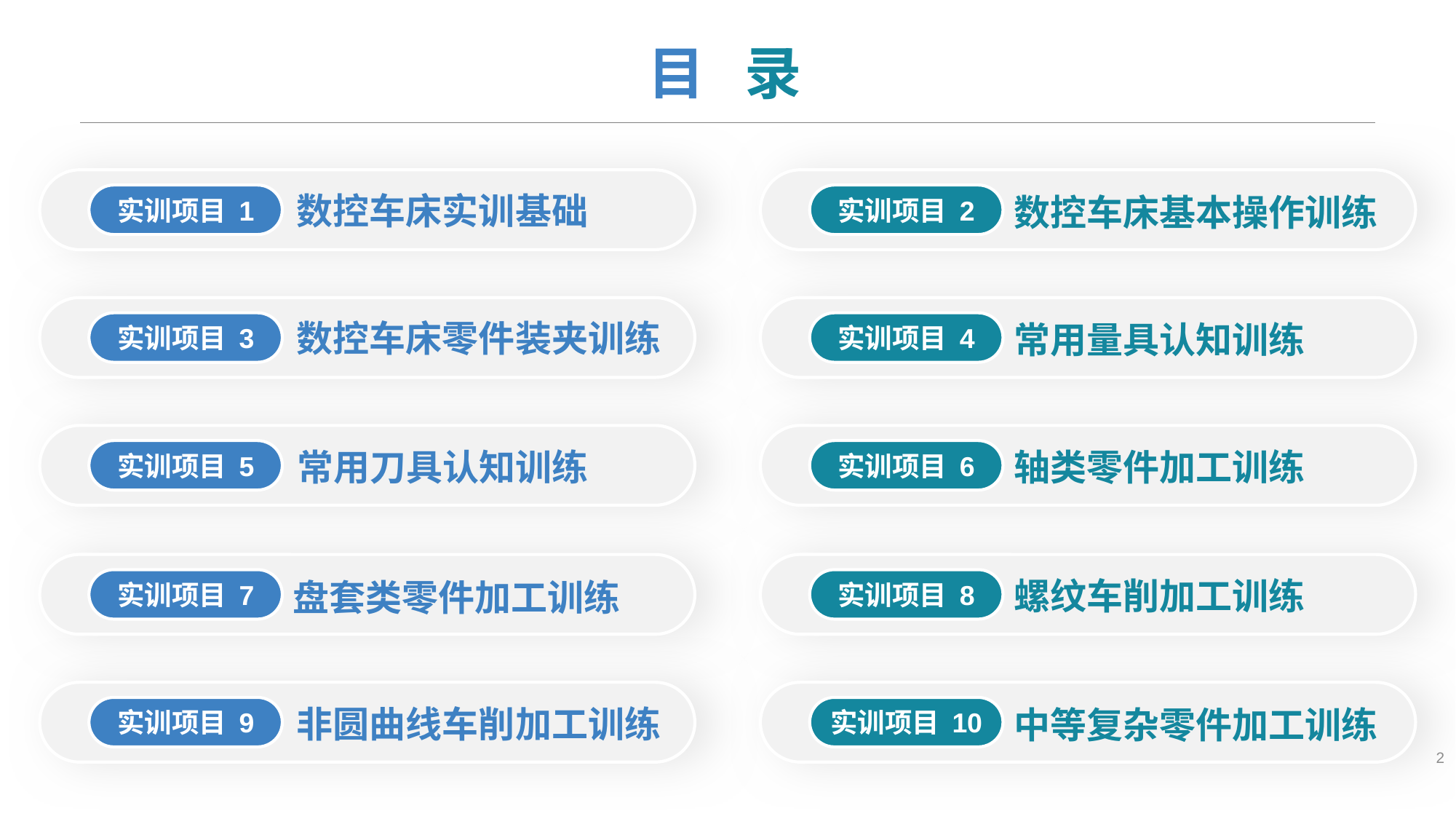

目  录

数控车床实训基础
实训项目 1

数控车床基本操作训练
实训项目 2

数控车床零件装夹训练
实训项目 3

实训项目 4

实训项目 5

实训项目 6
常用量具认知训练
常用刀具认知训练
轴类零件加工训练

实训项目 7

实训项目 8

实训项目 9

实训项目 10
螺纹车削加工训练
盘套类零件加工训练
非圆曲线车削加工训练
中等复杂零件加工训练
2